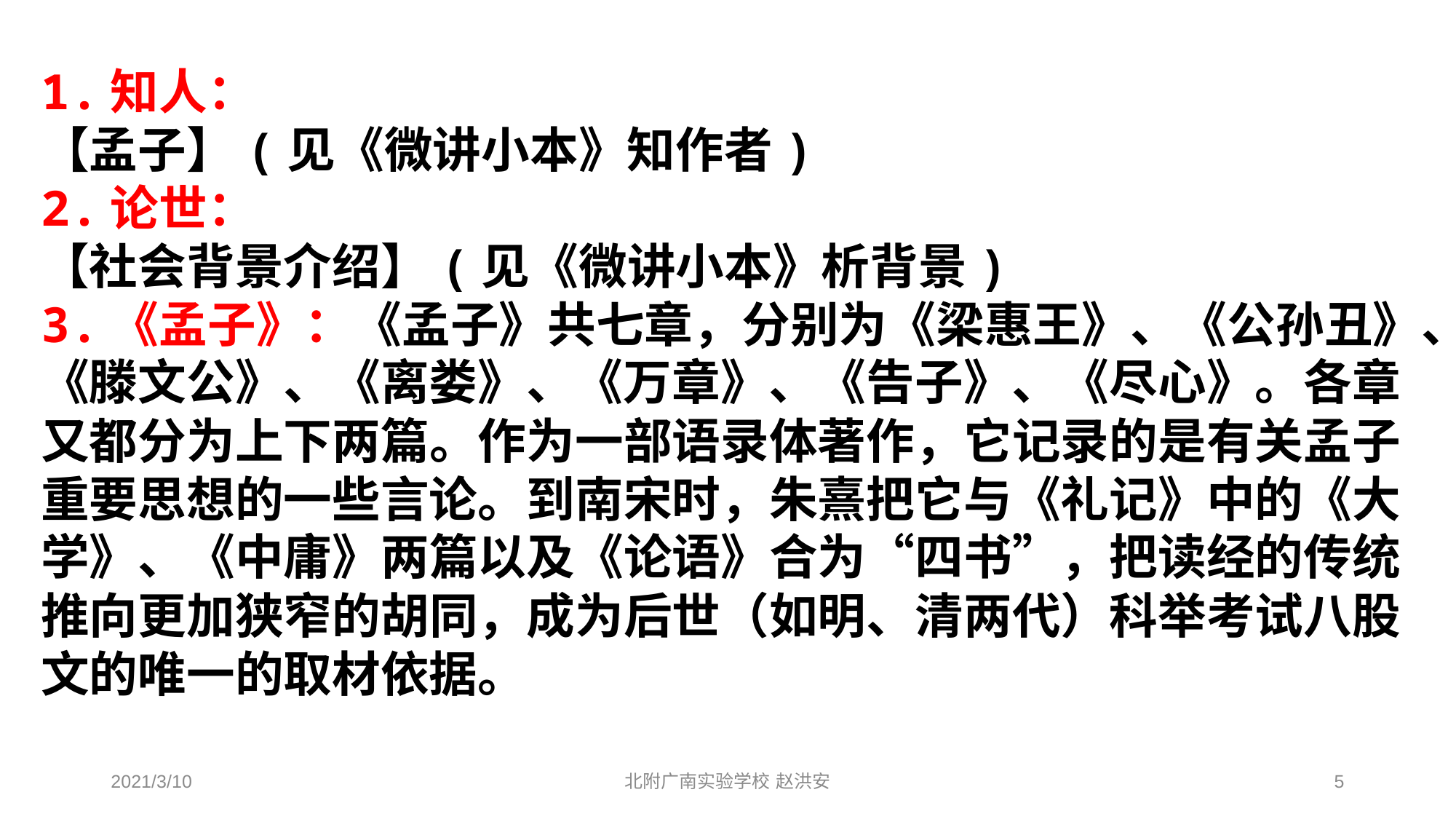

1.知人：
【孟子】(见《微讲小本》知作者)
2.论世：
【社会背景介绍】(见《微讲小本》析背景)
3.《孟子》：《孟子》共七章，分别为《梁惠王》、《公孙丑》、《滕文公》、《离娄》、《万章》、《告子》、《尽心》。各章又都分为上下两篇。作为一部语录体著作，它记录的是有关孟子重要思想的一些言论。到南宋时，朱熹把它与《礼记》中的《大学》、《中庸》两篇以及《论语》合为“四书”，把读经的传统推向更加狭窄的胡同，成为后世（如明、清两代）科举考试八股文的唯一的取材依据。
2021/3/10
北附广南实验学校 赵洪安
5